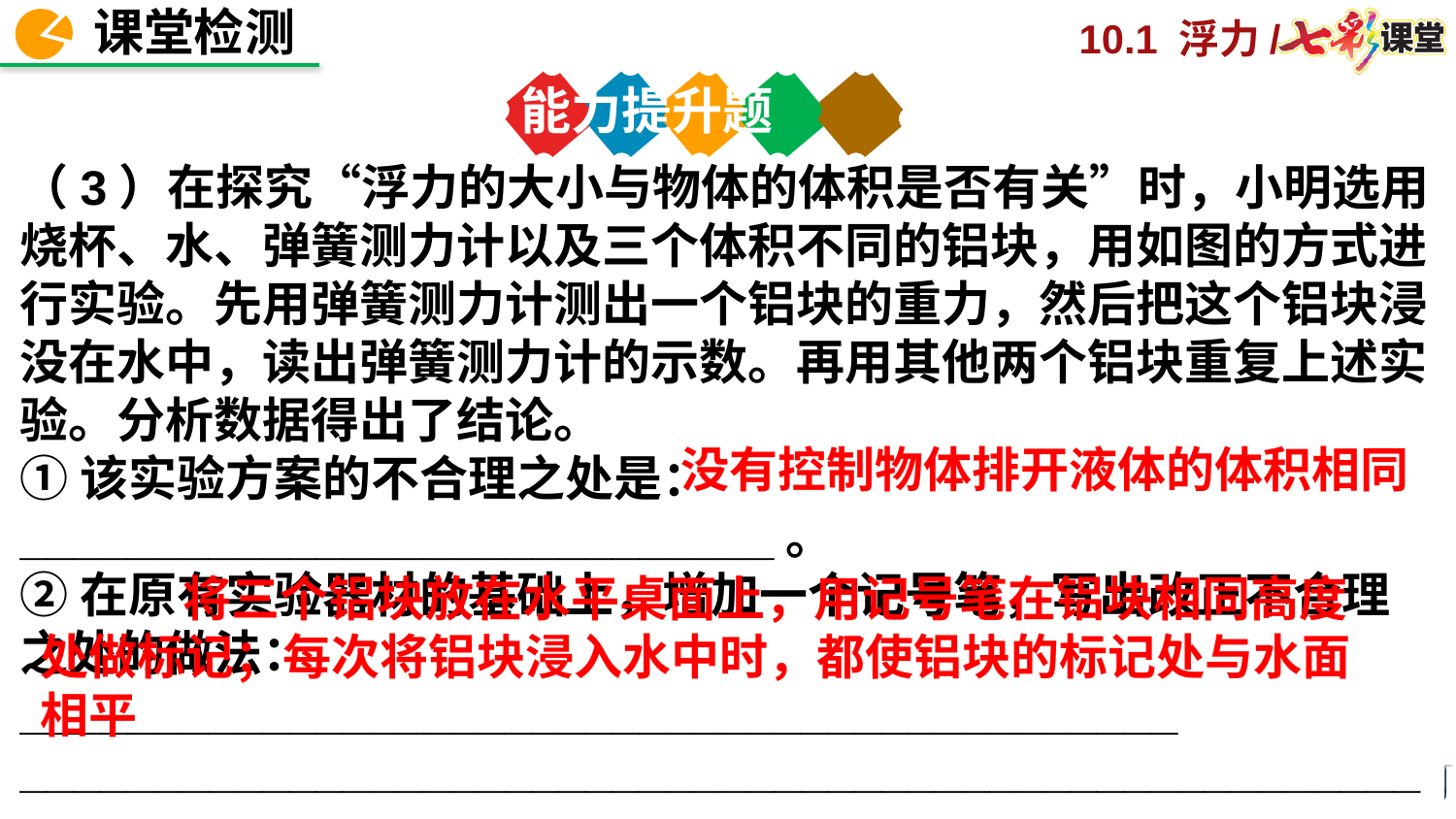

能力提升题

（3）在探究“浮力的大小与物体的体积是否有关”时，小明选用烧杯、水、弹簧测力计以及三个体积不同的铝块，用如图的方式进行实验。先用弹簧测力计测出一个铝块的重力，然后把这个铝块浸没在水中，读出弹簧测力计的示数。再用其他两个铝块重复上述实验。分析数据得出了结论。
①该实验方案的不合理之处是：____________________________。
②在原有实验器材的基础上，增加一个记号笔，写出改正不合理之处的做法：___________________________________________
_______________________________________________________________________________________________________。
没有控制物体排开液体的体积相同
            将三个铝块放在水平桌面上，用记号笔在铝块相同高度处做标记；每次将铝块浸入水中时，都使铝块的标记处与水面相平